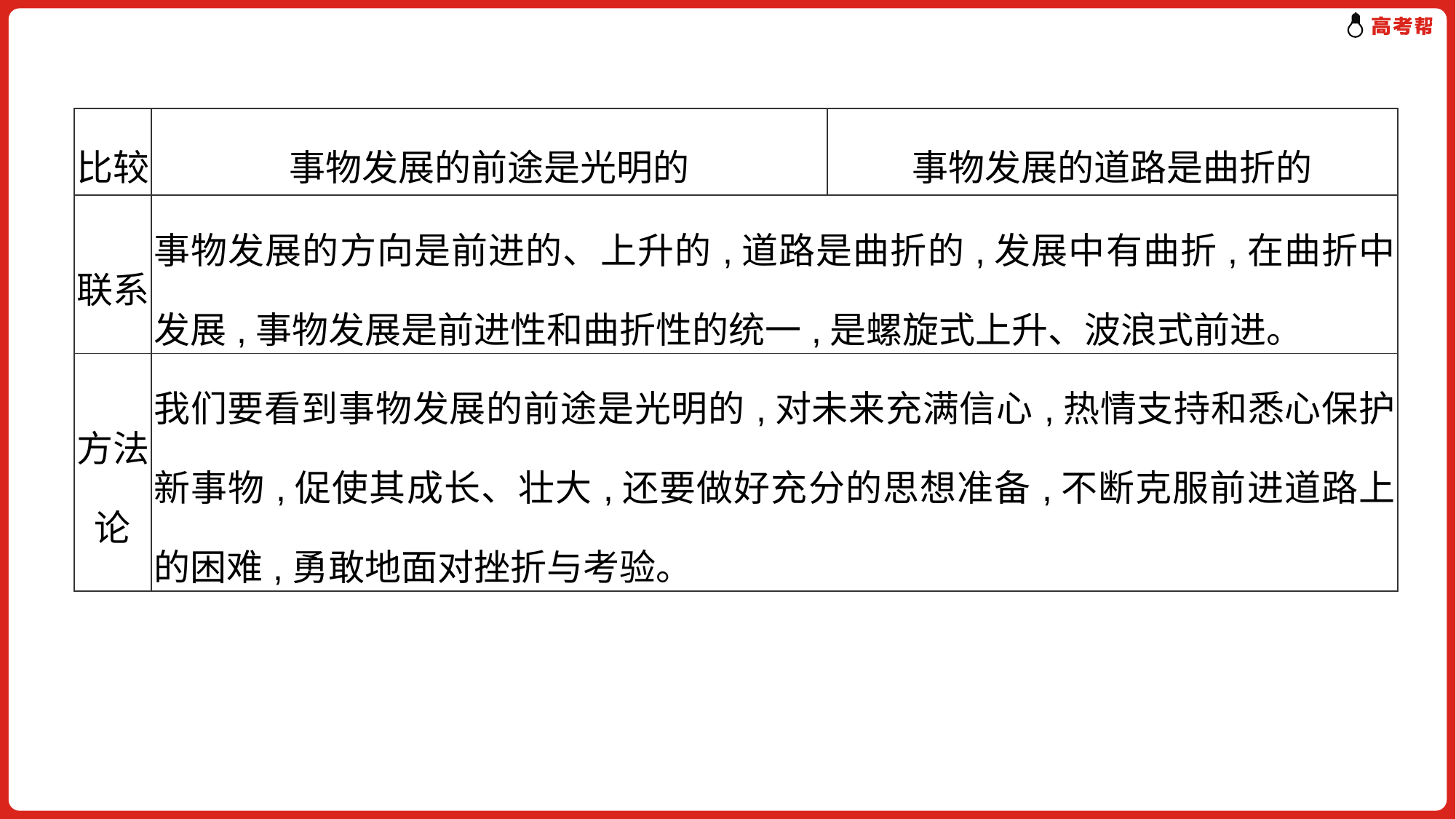

| 比较 | 事物发展的前途是光明的 | 事物发展的道路是曲折的 |
| --- | --- | --- |
| 联系 | 事物发展的方向是前进的、上升的,道路是曲折的,发展中有曲折,在曲折中发展,事物发展是前进性和曲折性的统一,是螺旋式上升、波浪式前进。 |  |
| 方法论 | 我们要看到事物发展的前途是光明的,对未来充满信心,热情支持和悉心保护新事物,促使其成长、壮大,还要做好充分的思想准备,不断克服前进道路上的困难,勇敢地面对挫折与考验。 |  |